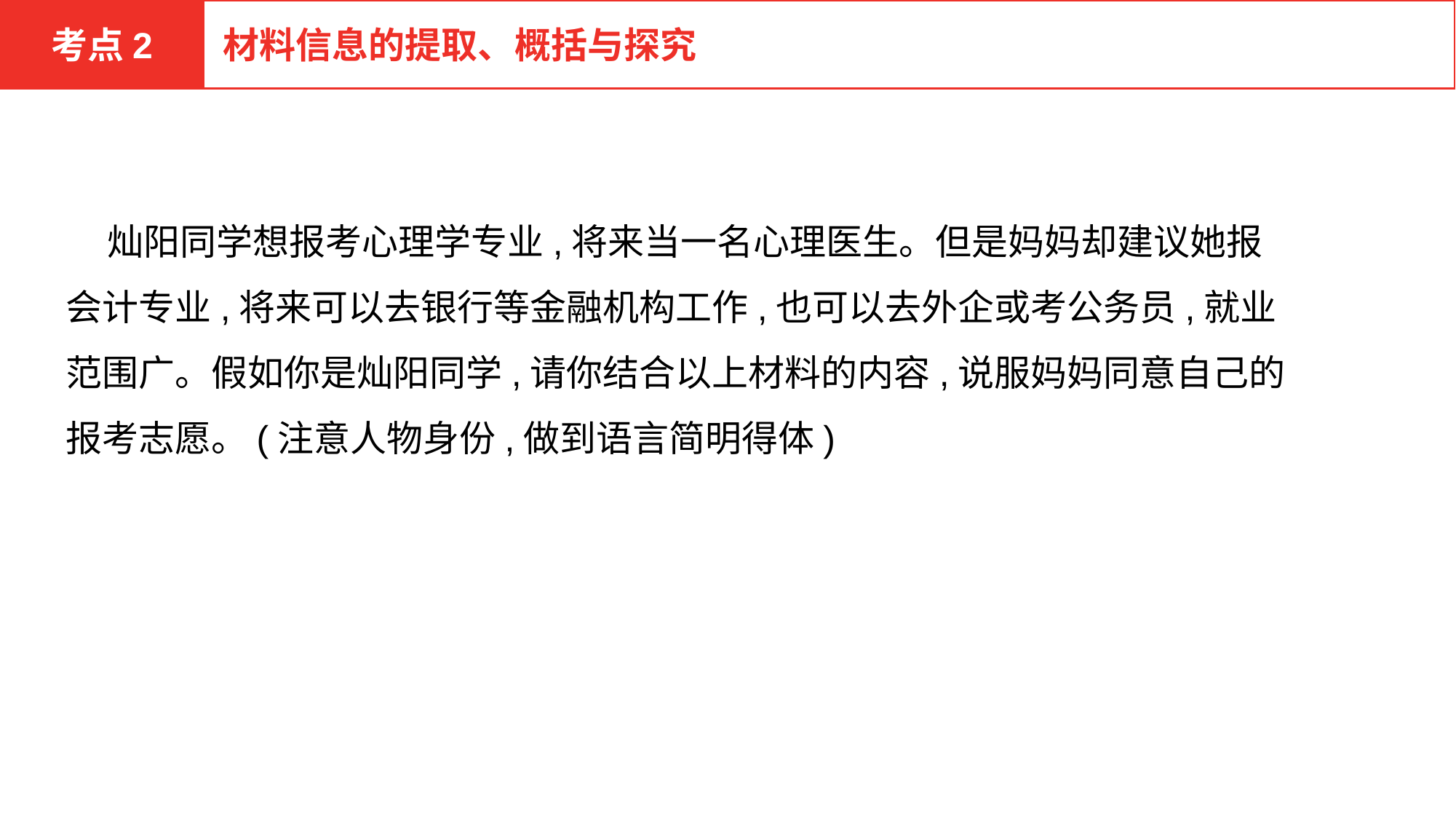

考点2
材料信息的提取、概括与探究

    灿阳同学想报考心理学专业,将来当一名心理医生。但是妈妈却建议她报会计专业,将来可以去银行等金融机构工作,也可以去外企或考公务员,就业范围广。假如你是灿阳同学,请你结合以上材料的内容,说服妈妈同意自己的报考志愿。(注意人物身份,做到语言简明得体)